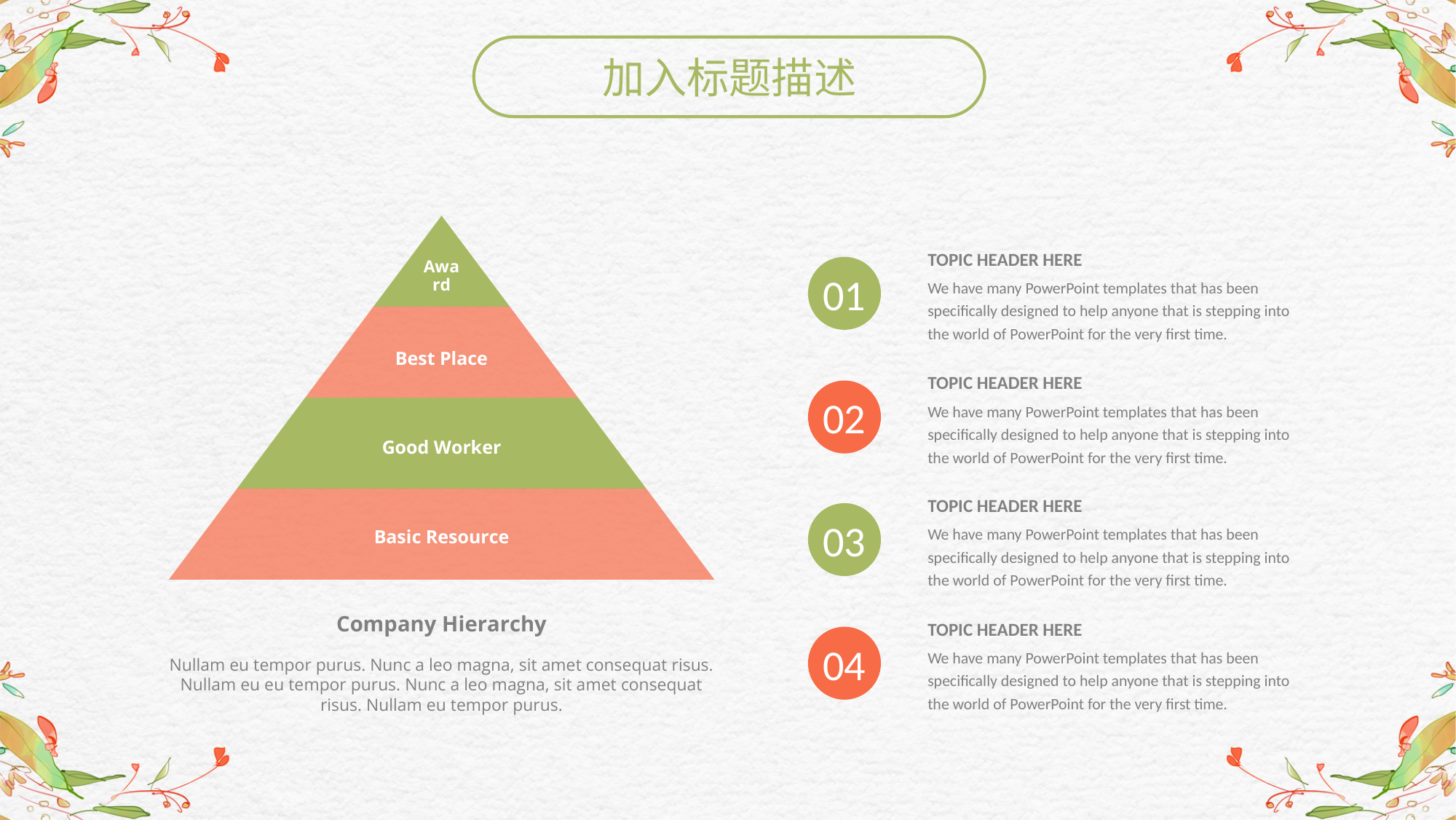

加入标题描述
Award
Best Place
Good Worker
Basic Resource
TOPIC HEADER HERE
We have many PowerPoint templates that has been specifically designed to help anyone that is stepping into the world of PowerPoint for the very first time.
01
TOPIC HEADER HERE
We have many PowerPoint templates that has been specifically designed to help anyone that is stepping into the world of PowerPoint for the very first time.
02
TOPIC HEADER HERE
We have many PowerPoint templates that has been specifically designed to help anyone that is stepping into the world of PowerPoint for the very first time.
03
TOPIC HEADER HERE
We have many PowerPoint templates that has been specifically designed to help anyone that is stepping into the world of PowerPoint for the very first time.
04
Company Hierarchy

Nullam eu tempor purus. Nunc a leo magna, sit amet consequat risus. Nullam eu eu tempor purus. Nunc a leo magna, sit amet consequat risus. Nullam eu tempor purus.